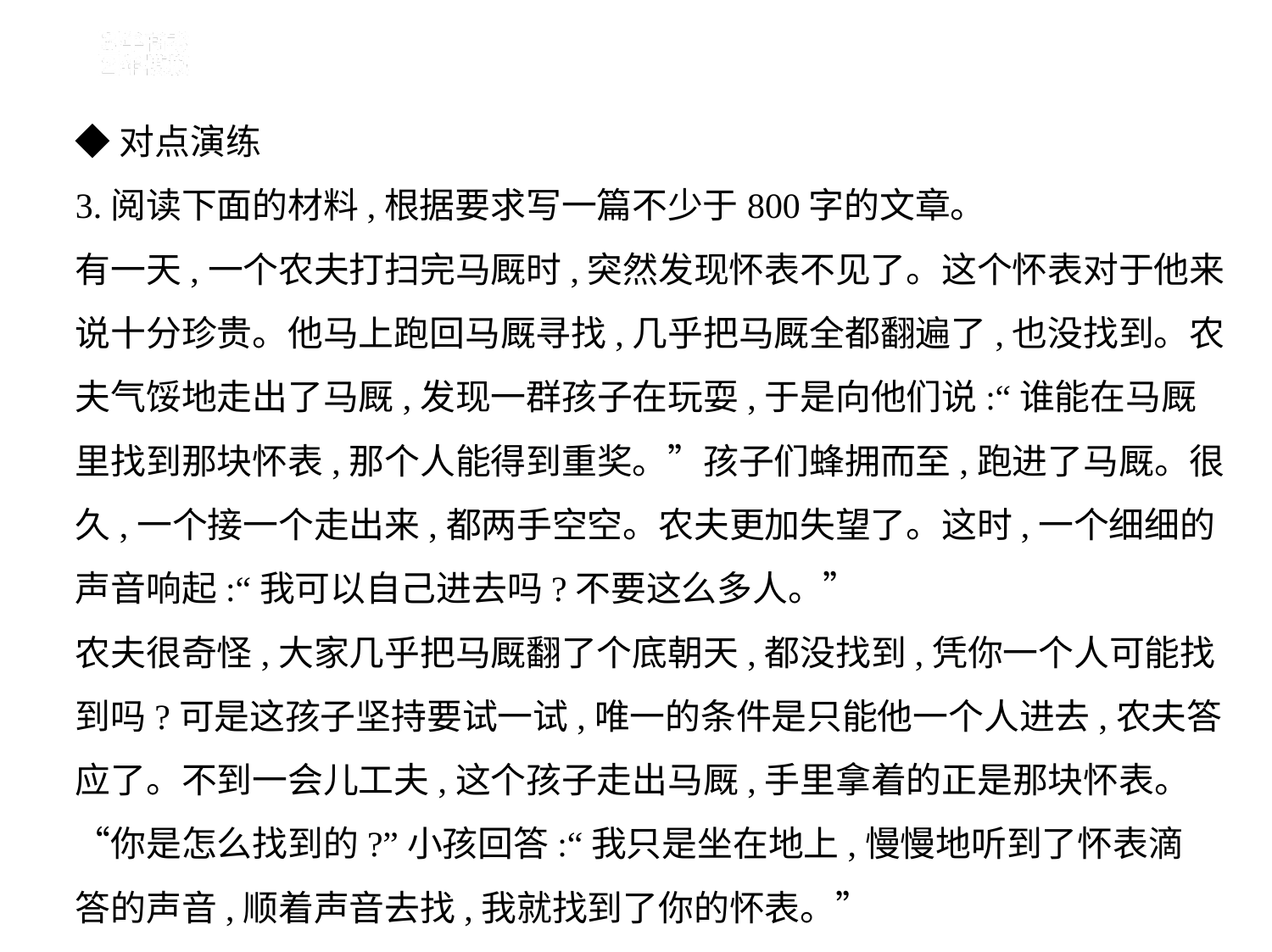

◆对点演练
3.阅读下面的材料,根据要求写一篇不少于800字的文章。
有一天,一个农夫打扫完马厩时,突然发现怀表不见了。这个怀表对于他来
说十分珍贵。他马上跑回马厩寻找,几乎把马厩全都翻遍了,也没找到。农
夫气馁地走出了马厩,发现一群孩子在玩耍,于是向他们说:“谁能在马厩
里找到那块怀表,那个人能得到重奖。”孩子们蜂拥而至,跑进了马厩。很
久,一个接一个走出来,都两手空空。农夫更加失望了。这时,一个细细的
声音响起:“我可以自己进去吗?不要这么多人。”
农夫很奇怪,大家几乎把马厩翻了个底朝天,都没找到,凭你一个人可能找
到吗?可是这孩子坚持要试一试,唯一的条件是只能他一个人进去,农夫答
应了。不到一会儿工夫,这个孩子走出马厩,手里拿着的正是那块怀表。
“你是怎么找到的?”小孩回答:“我只是坐在地上,慢慢地听到了怀表滴
答的声音,顺着声音去找,我就找到了你的怀表。”